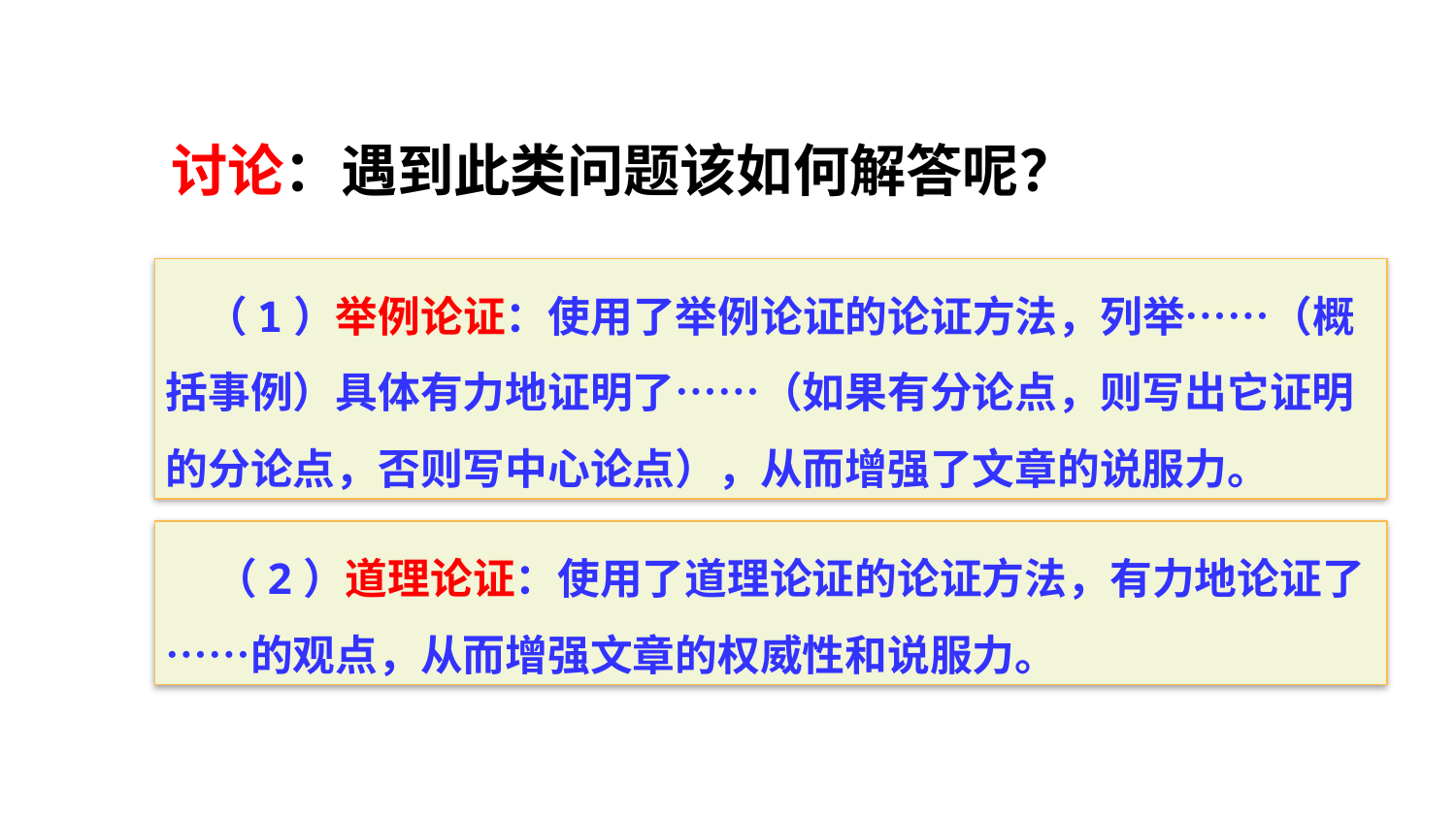

讨论：遇到此类问题该如何解答呢？
   （1）举例论证：使用了举例论证的论证方法，列举……（概括事例）具体有力地证明了……（如果有分论点，则写出它证明的分论点，否则写中心论点），从而增强了文章的说服力。
    （2）道理论证：使用了道理论证的论证方法，有力地论证了……的观点，从而增强文章的权威性和说服力。